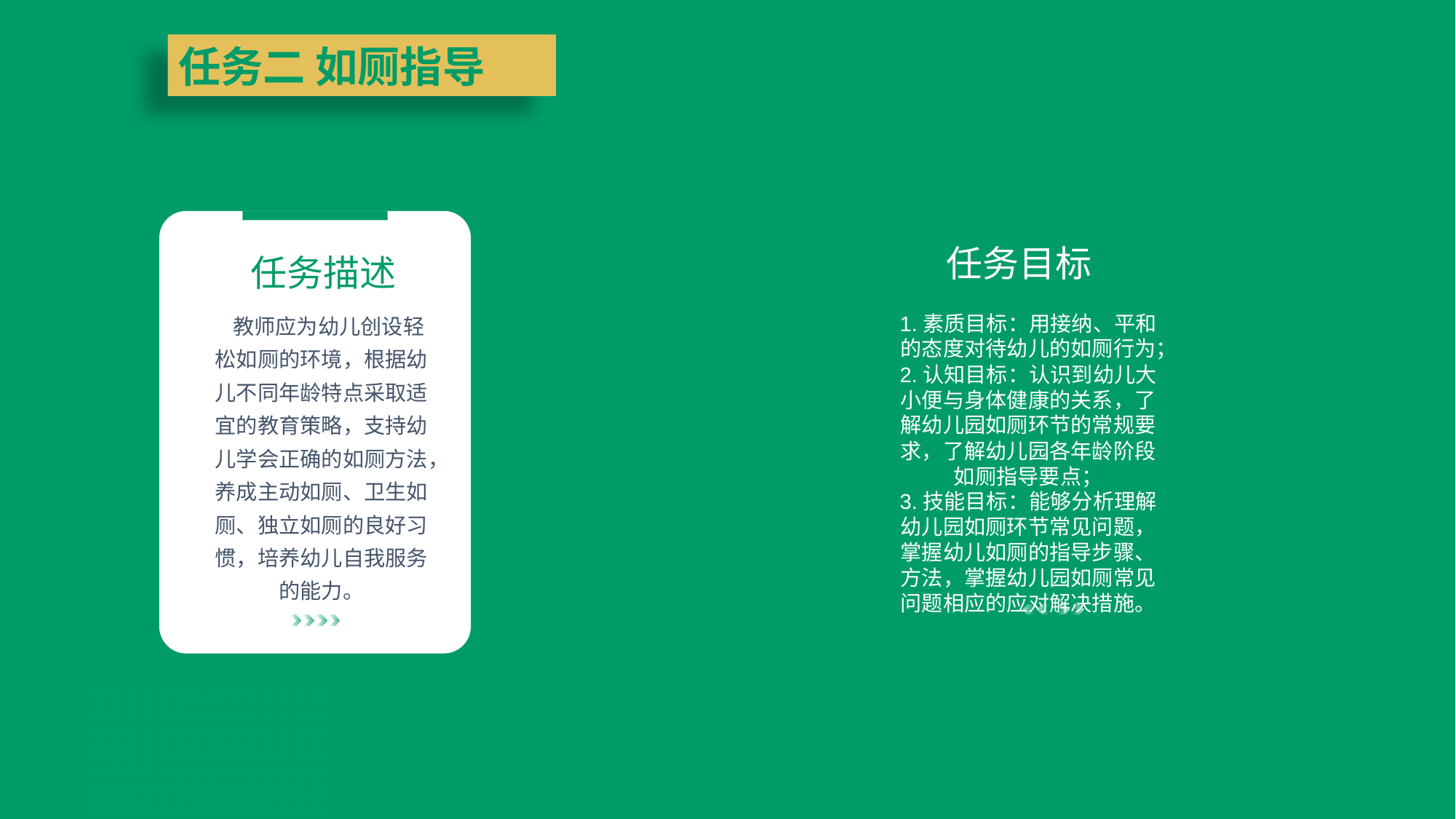

任务二 如厕指导

任务目标

任务描述
1.素质目标：用接纳、平和的态度对待幼儿的如厕行为；
2.认知目标：认识到幼儿大小便与身体健康的关系，了解幼儿园如厕环节的常规要求，了解幼儿园各年龄阶段如厕指导要点；
3.技能目标：能够分析理解幼儿园如厕环节常见问题，掌握幼儿如厕的指导步骤、方法，掌握幼儿园如厕常见问题相应的应对解决措施。
  教师应为幼儿创设轻松如厕的环境，根据幼儿不同年龄特点采取适宜的教育策略，支持幼儿学会正确的如厕方法，养成主动如厕、卫生如厕、独立如厕的良好习惯，培养幼儿自我服务的能力。